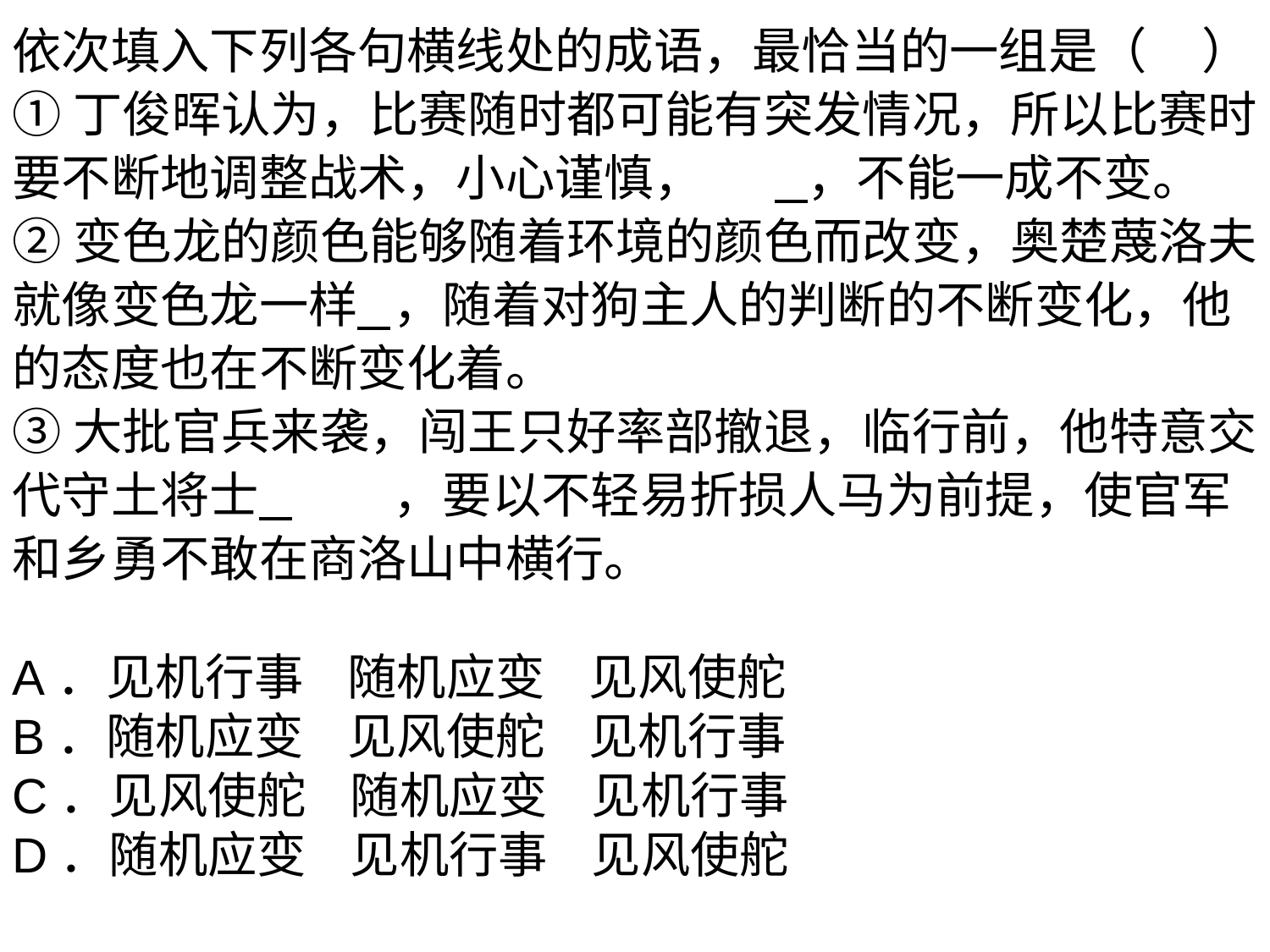

依次填入下列各句横线处的成语，最恰当的一组是（     ）
①丁俊晖认为，比赛随时都可能有突发情况，所以比赛时要不断地调整战术，小心谨慎，	   ，不能一成不变。
②变色龙的颜色能够随着环境的颜色而改变，奥楚蔑洛夫就像变色龙一样   	，随着对狗主人的判断的不断变化，他的态度也在不断变化着。
③大批官兵来袭，闯王只好率部撤退，临行前，他特意交代守土将士   	，要以不轻易折损人马为前提，使官军和乡勇不敢在商洛山中横行。

A．见机行事    随机应变    见风使舵
B．随机应变    见风使舵    见机行事
C．见风使舵    随机应变    见机行事
D．随机应变    见机行事    见风使舵